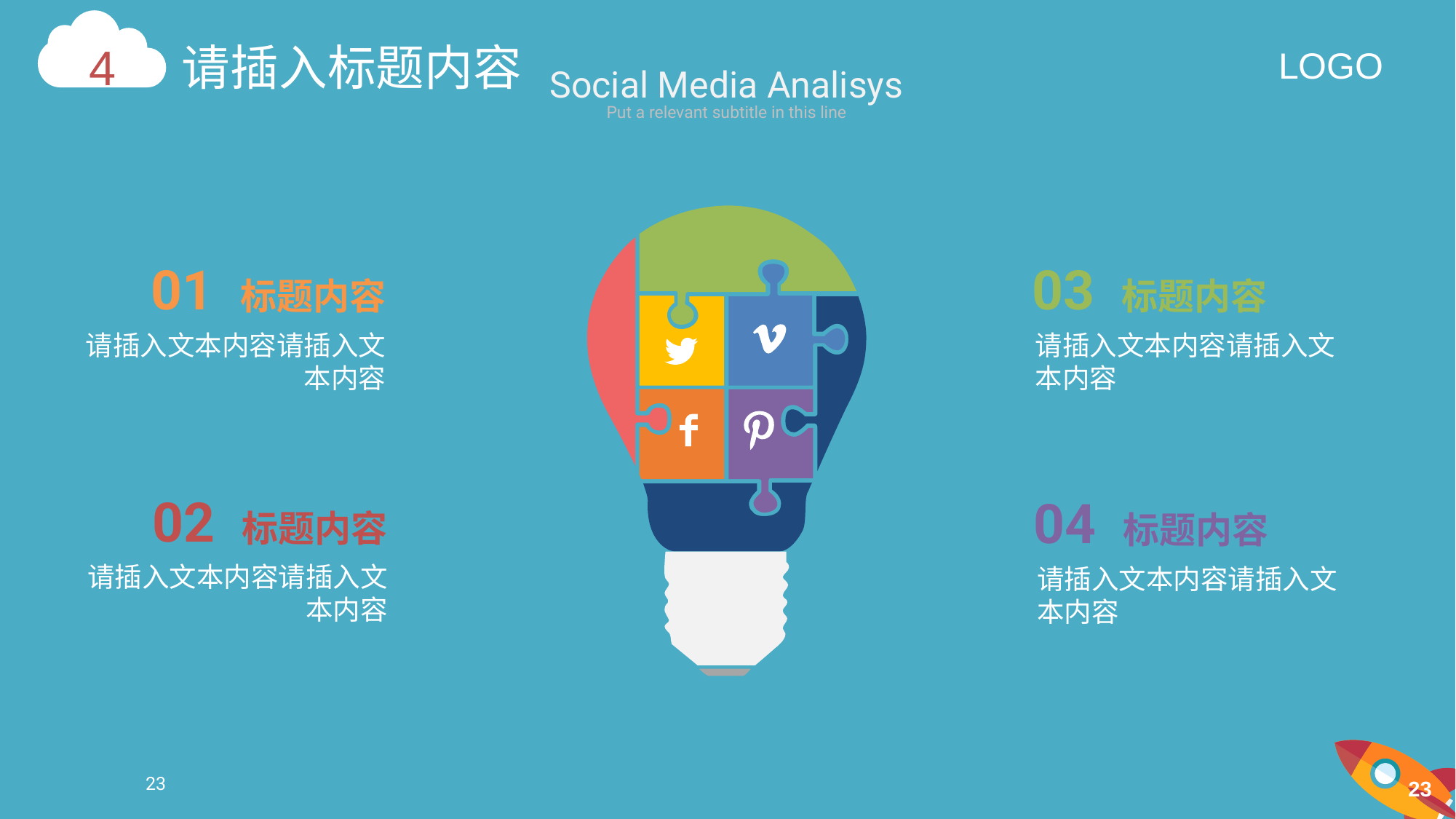

Social Media Analisys
Put a relevant subtitle in this line

01 标题内容
请插入文本内容请插入文本内容
03 标题内容
请插入文本内容请插入文本内容

02 标题内容
请插入文本内容请插入文本内容

04 标题内容
请插入文本内容请插入文本内容

23